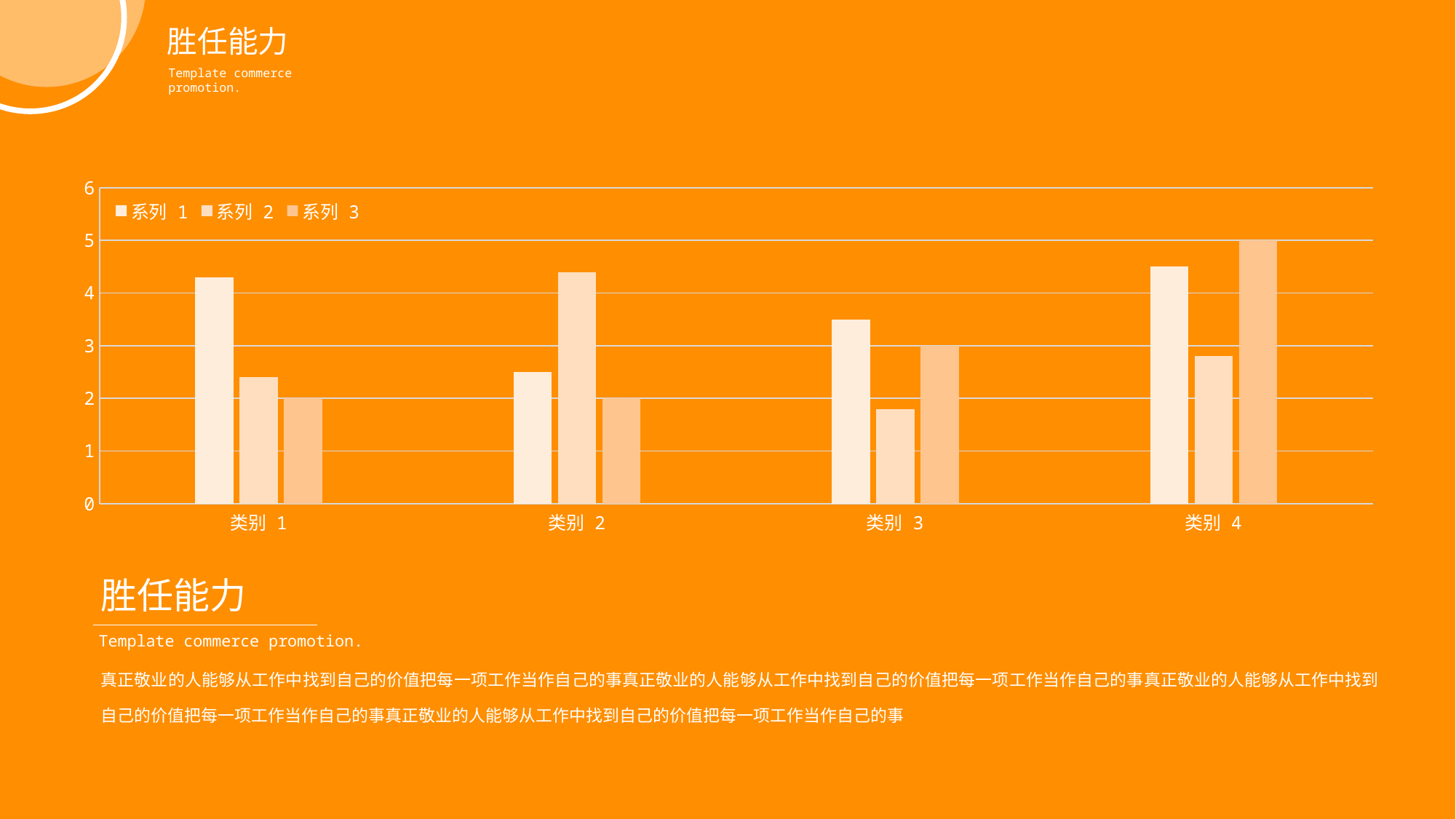

胜任能力
Template commerce promotion.

### Chart

| Category | 系列 1 | 系列 2 | 系列 3 |
|---|---|---|---|
| 类别 1 | 4.3 | 2.4 | 2.0 |
| 类别 2 | 2.5 | 4.4 | 2.0 |
| 类别 3 | 3.5 | 1.8 | 3.0 |
| 类别 4 | 4.5 | 2.8 | 5.0 |
胜任能力
Template commerce promotion.
真正敬业的人能够从工作中找到自己的价值把每一项工作当作自己的事真正敬业的人能够从工作中找到自己的价值把每一项工作当作自己的事真正敬业的人能够从工作中找到自己的价值把每一项工作当作自己的事真正敬业的人能够从工作中找到自己的价值把每一项工作当作自己的事